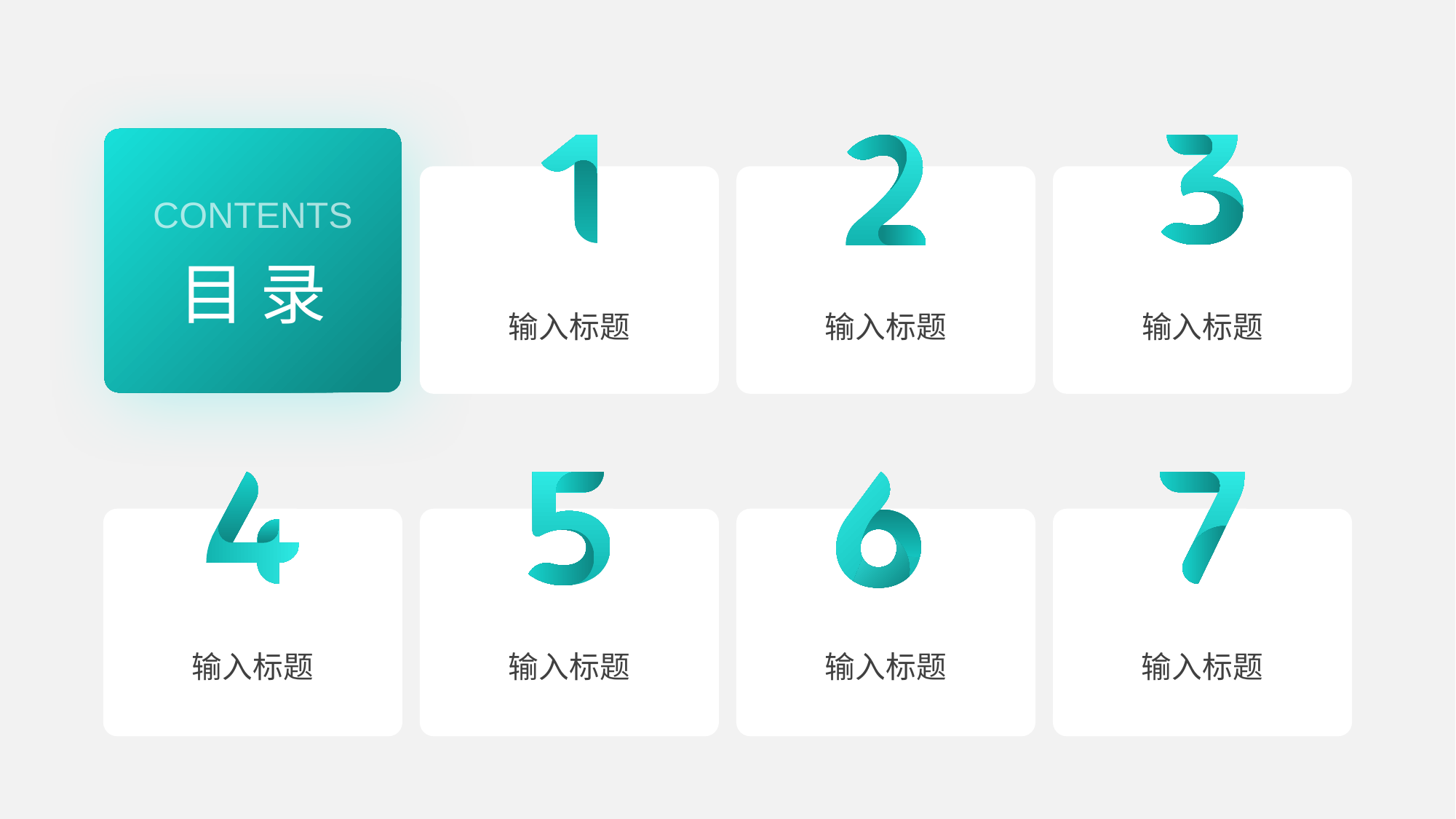

CONTENTS
目 录
输入标题
输入标题
输入标题

输入标题
输入标题
输入标题
输入标题